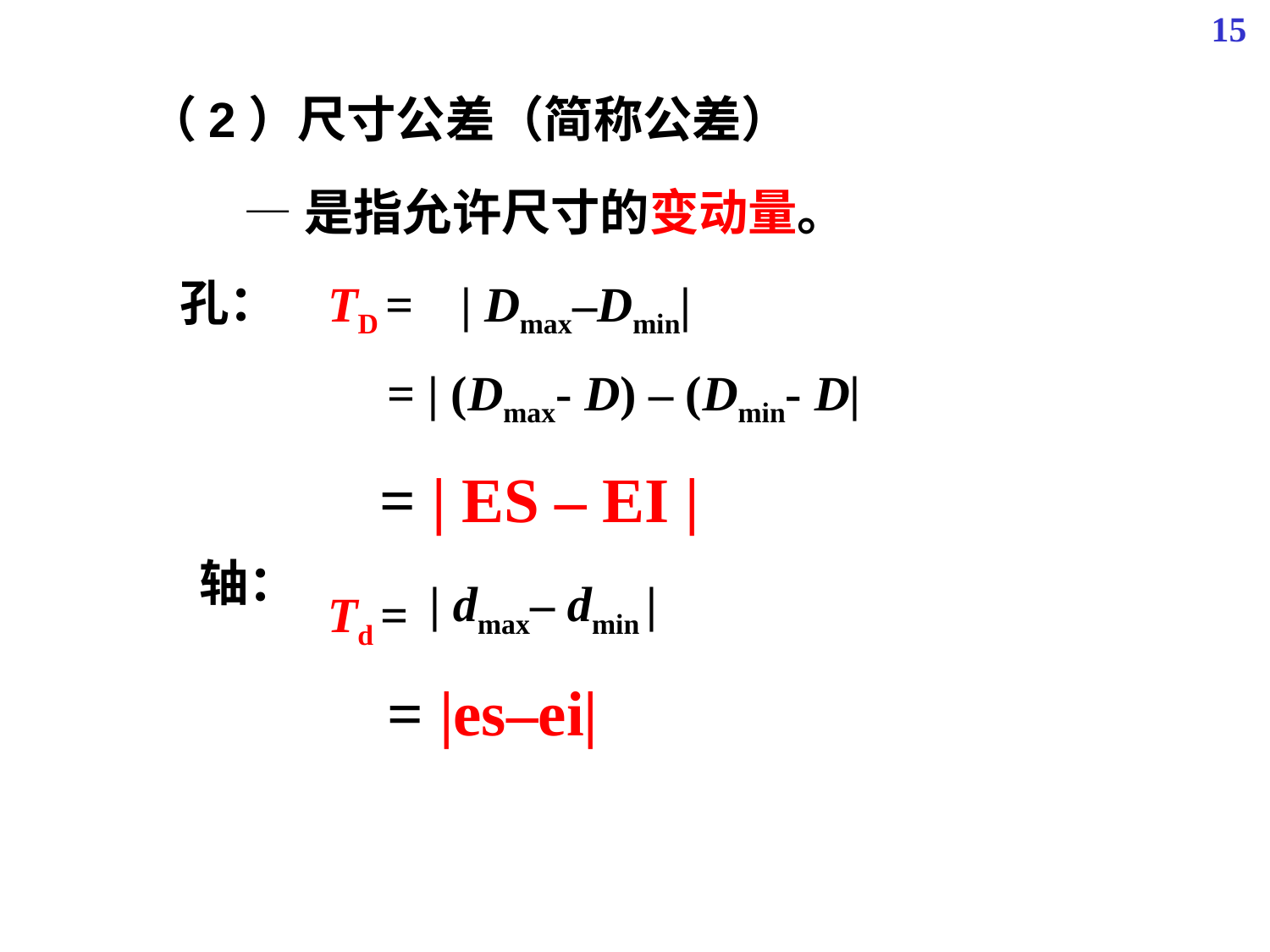

15
（2）尺寸公差（简称公差）
—是指允许尺寸的变动量。
孔：
TD =
      | Dmax–Dmin|
= | (Dmax- D) – (Dmin- D|
 = | ES – EI |
轴：
 | dmax– dmin |
Td =
= |es–ei|